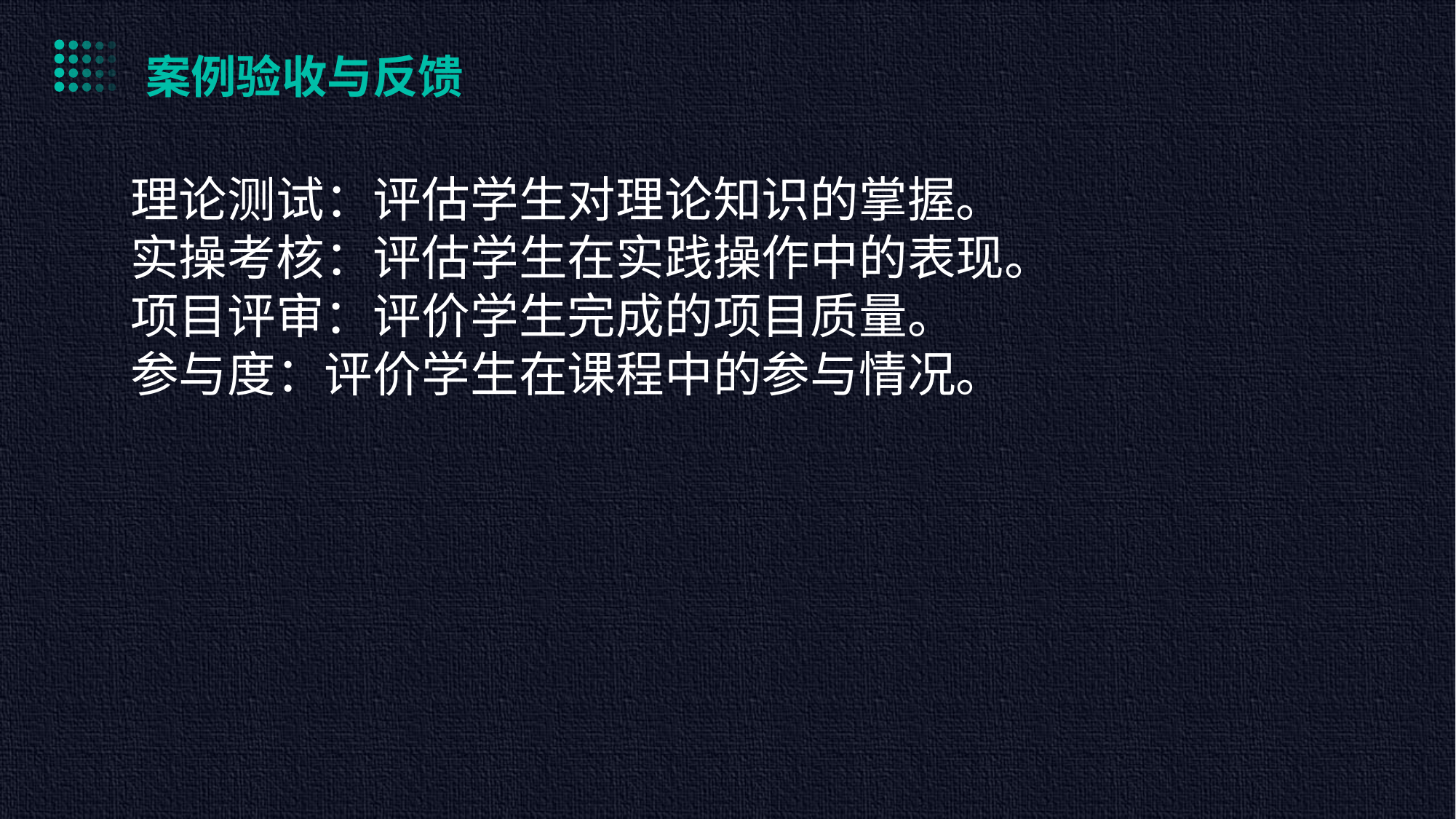

案例验收与反馈

理论测试：评估学生对理论知识的掌握。
实操考核：评估学生在实践操作中的表现。
项目评审：评价学生完成的项目质量。
参与度：评价学生在课程中的参与情况。